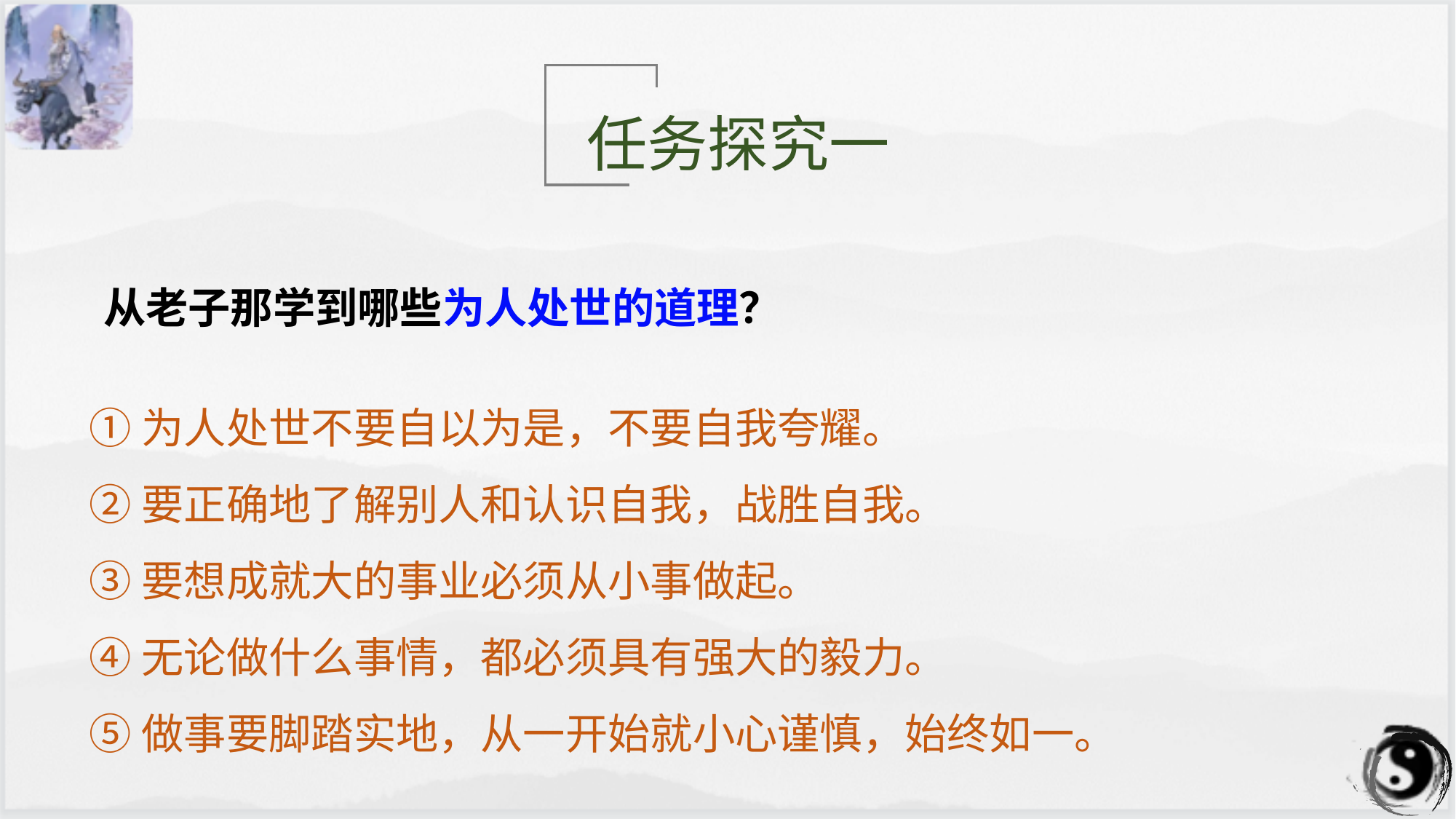

任务探究一
从老子那学到哪些为人处世的道理？
①为人处世不要自以为是，不要自我夸耀。
②要正确地了解别人和认识自我，战胜自我。
③要想成就大的事业必须从小事做起。
④无论做什么事情，都必须具有强大的毅力。
⑤做事要脚踏实地，从一开始就小心谨慎，始终如一。